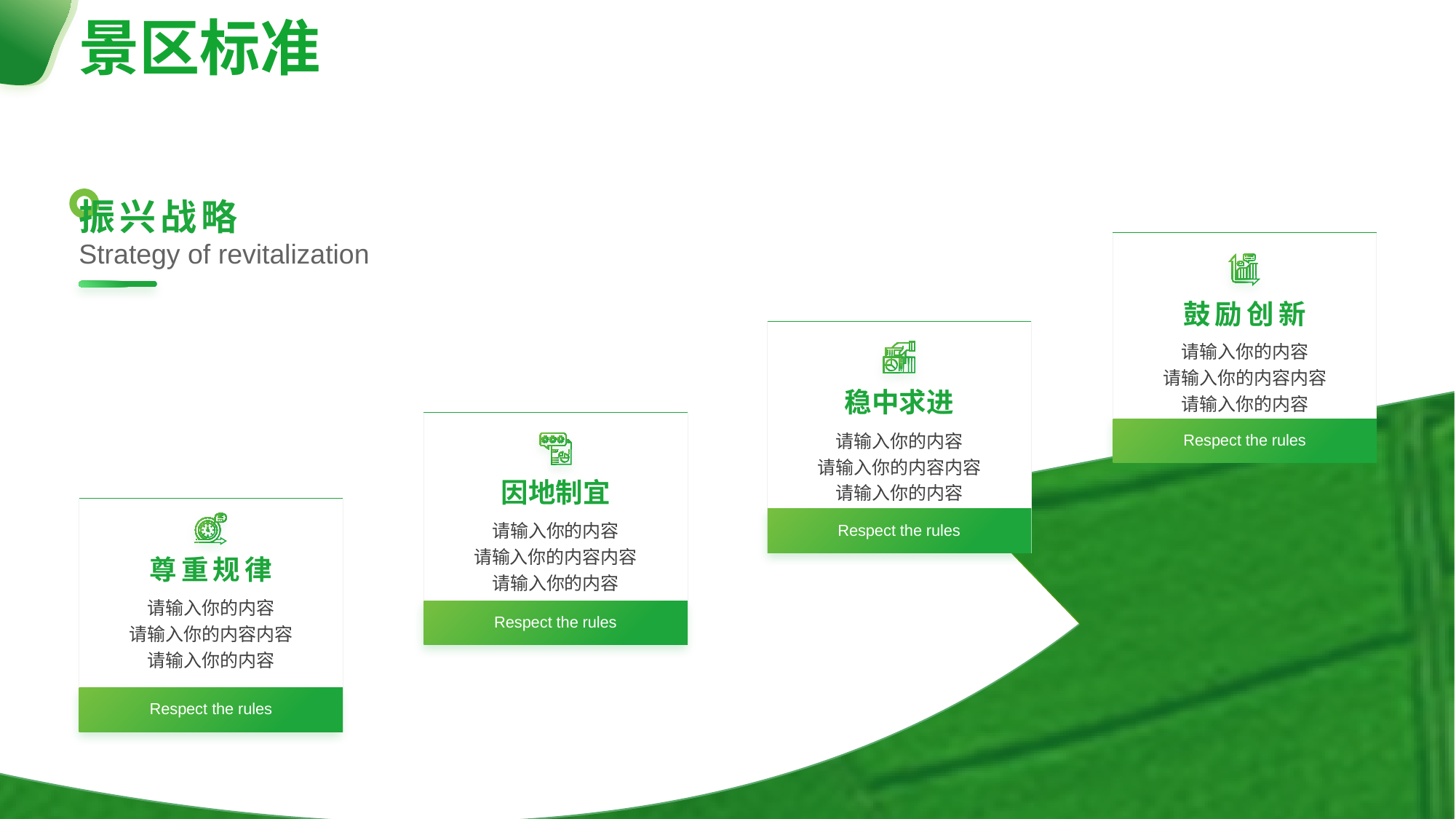

景区标准

振兴战略
Strategy of revitalization

鼓励创新
请输入你的内容
请输入你的内容内容
请输入你的内容

Respect the rules

稳中求进
请输入你的内容
请输入你的内容内容
请输入你的内容

Respect the rules

因地制宜
请输入你的内容
请输入你的内容内容
请输入你的内容

Respect the rules

尊重规律
请输入你的内容
请输入你的内容内容
请输入你的内容

Respect the rules